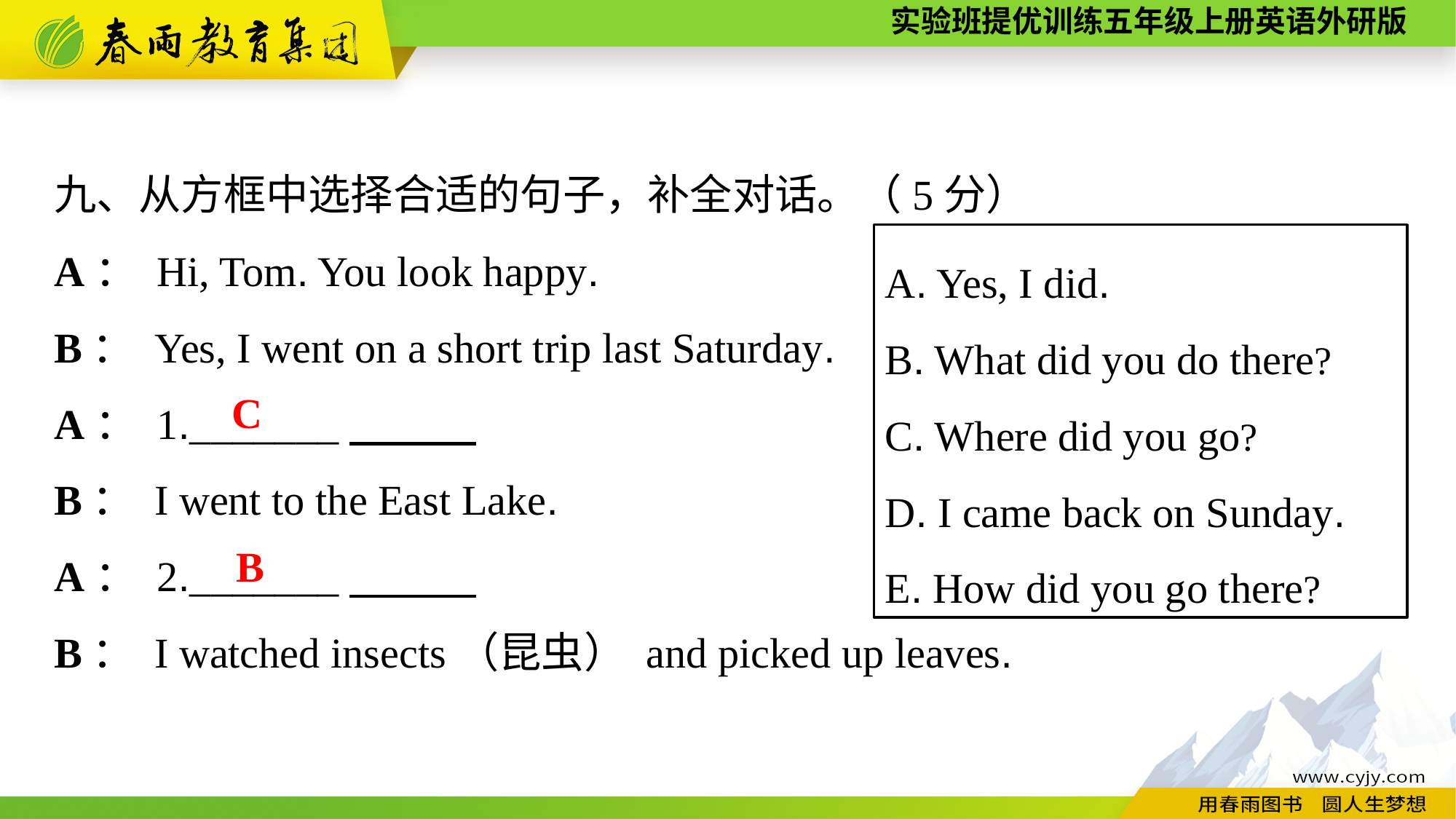

九、从方框中选择合适的句子，补全对话。（5分）
A： Hi, Tom. You look happy.
B： Yes, I went on a short trip last Saturday.
A： 1._______
B： I went to the East Lake.
A： 2._______
B： I watched insects（昆虫） and picked up leaves.
A. Yes, I did.
B. What did you do there?
C. Where did you go?
D. I came back on Sunday.
E. How did you go there?
C
B